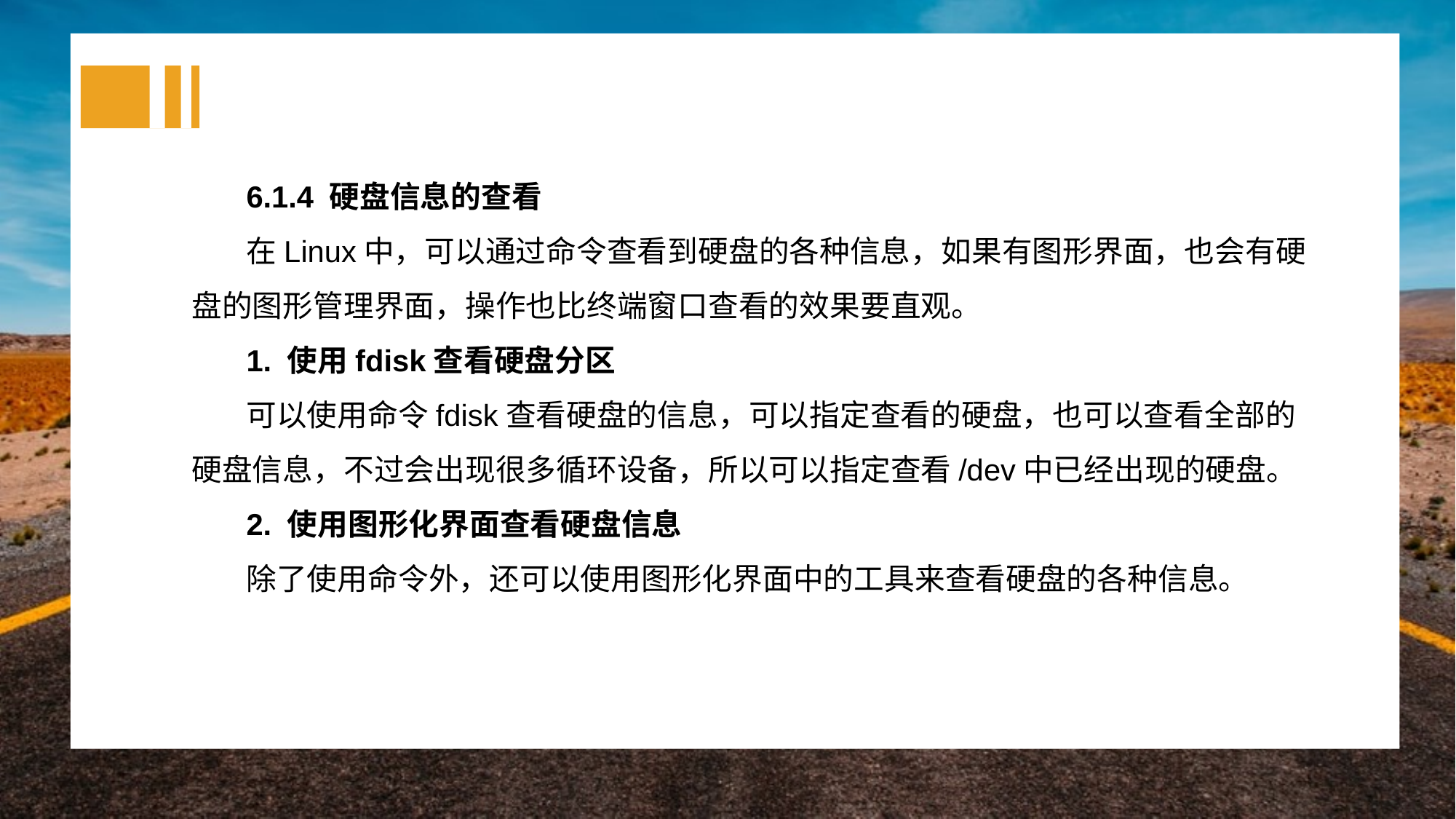

6.1.4 硬盘信息的查看
在Linux中，可以通过命令查看到硬盘的各种信息，如果有图形界面，也会有硬盘的图形管理界面，操作也比终端窗口查看的效果要直观。
1. 使用fdisk查看硬盘分区
可以使用命令fdisk查看硬盘的信息，可以指定查看的硬盘，也可以查看全部的硬盘信息，不过会出现很多循环设备，所以可以指定查看/dev中已经出现的硬盘。
2. 使用图形化界面查看硬盘信息
除了使用命令外，还可以使用图形化界面中的工具来查看硬盘的各种信息。